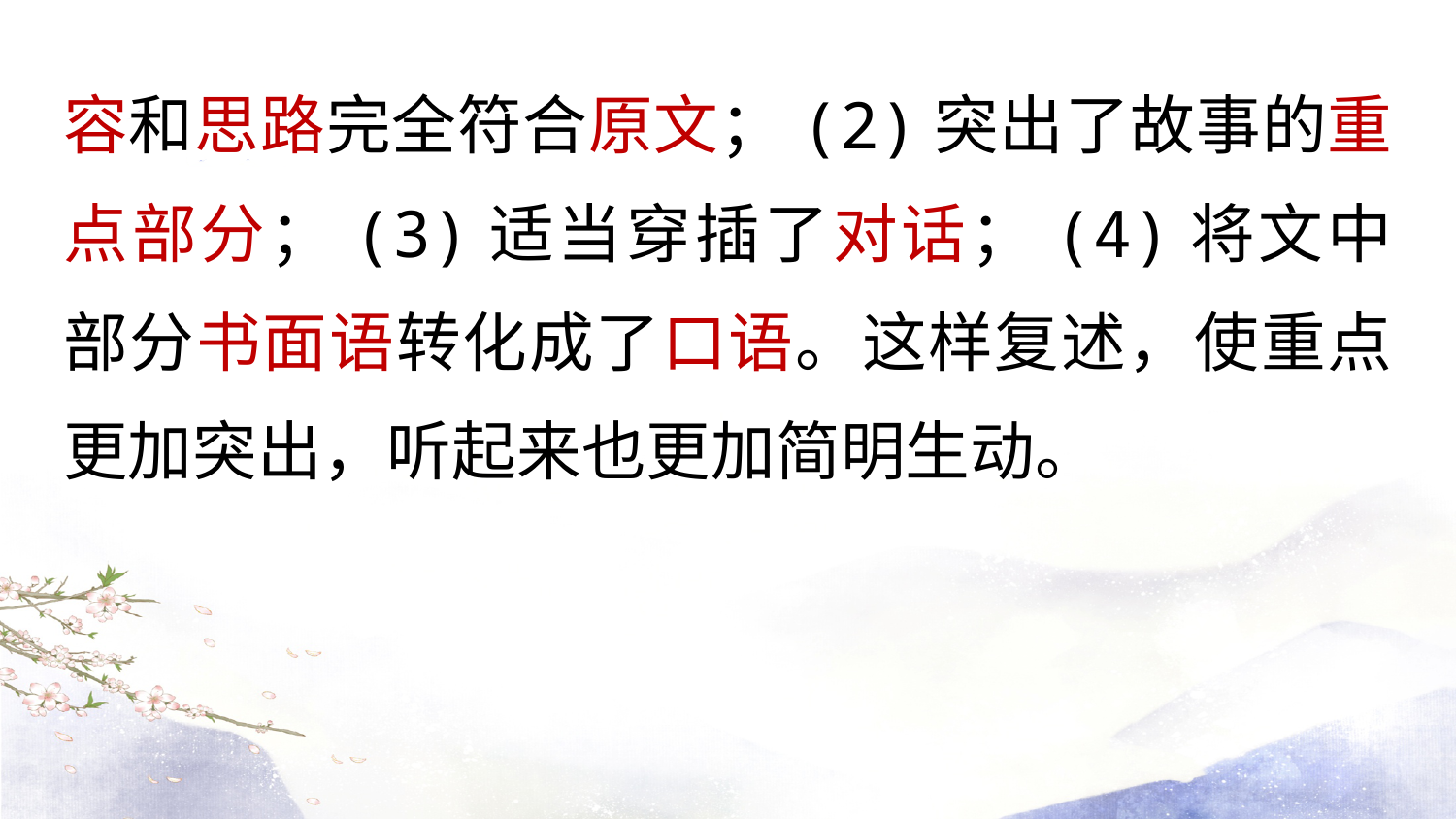

容和思路完全符合原文；(2)突出了故事的重点部分；(3)适当穿插了对话；(4)将文中部分书面语转化成了口语。这样复述，使重点更加突出，听起来也更加简明生动。